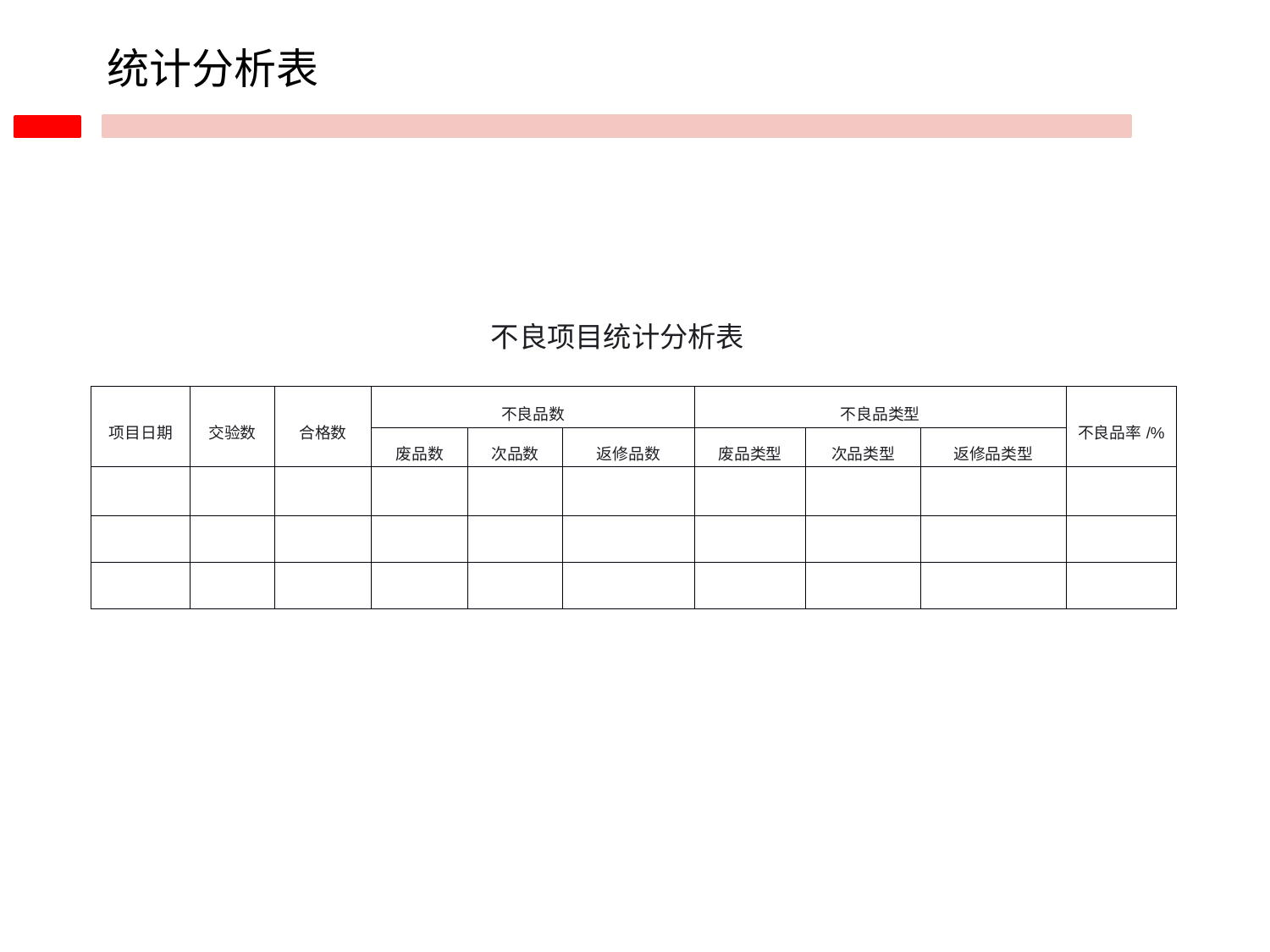

统计分析表
不良项目统计分析表
| 项目日期 | 交验数 | 合格数 | 不良品数 |  |  | 不良品类型 |  |  | 不良品率/% |
| --- | --- | --- | --- | --- | --- | --- | --- | --- | --- |
|  |  |  | 废品数 | 次品数 | 返修品数 | 废品类型 | 次品类型 | 返修品类型 |  |
|  |  |  |  |  |  |  |  |  |  |
|  |  |  |  |  |  |  |  |  |  |
|  |  |  |  |  |  |  |  |  |  |